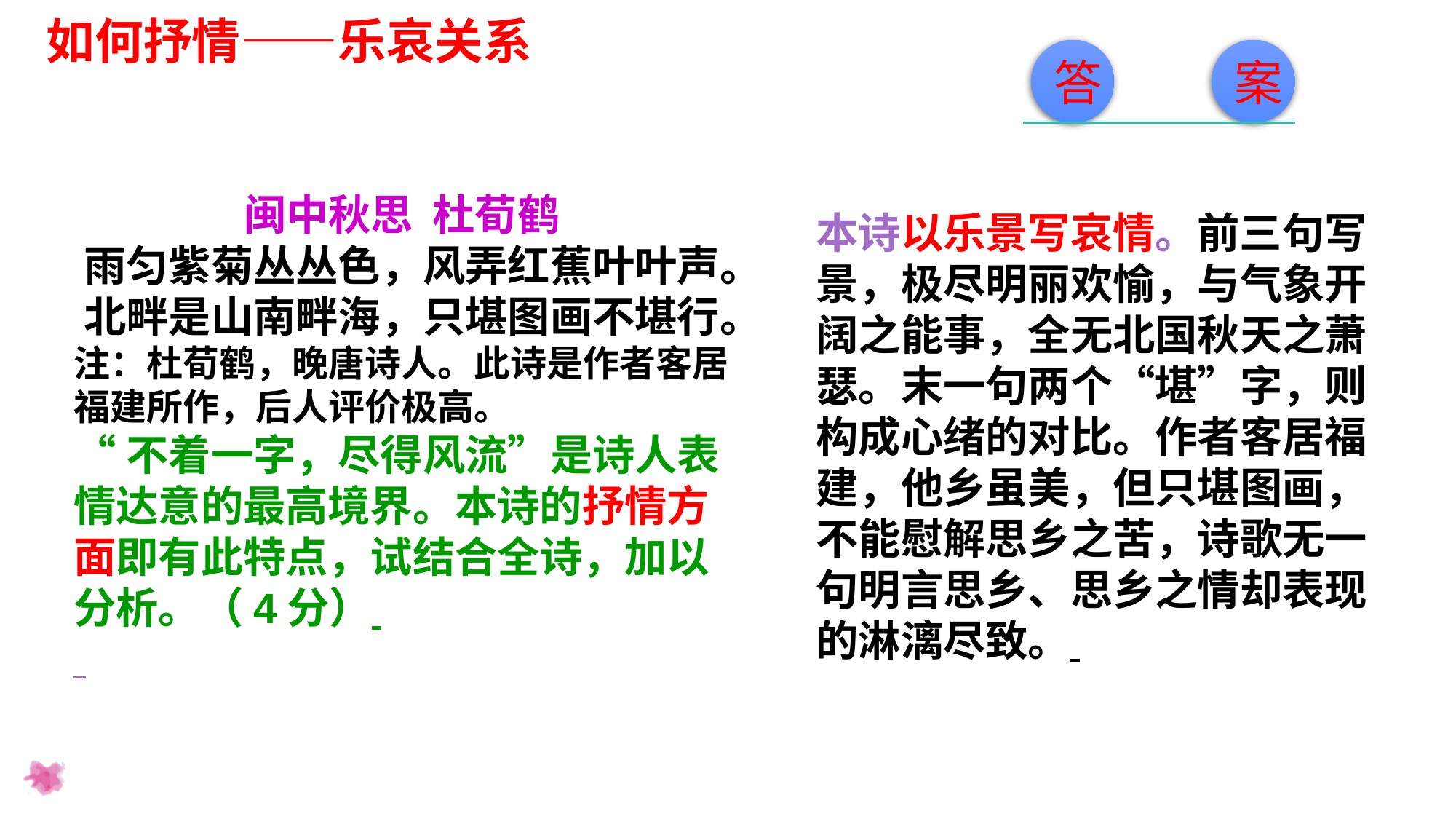

如何抒情——乐哀关系
答
案
闽中秋思  杜荀鹤
雨匀紫菊丛丛色，风弄红蕉叶叶声。
北畔是山南畔海，只堪图画不堪行。
注：杜荀鹤，晚唐诗人。此诗是作者客居福建所作，后人评价极高。
“不着一字，尽得风流”是诗人表情达意的最高境界。本诗的抒情方面即有此特点，试结合全诗，加以分析。（4分）

本诗以乐景写哀情。前三句写景，极尽明丽欢愉，与气象开阔之能事，全无北国秋天之萧瑟。末一句两个“堪”字，则构成心绪的对比。作者客居福建，他乡虽美，但只堪图画，不能慰解思乡之苦，诗歌无一句明言思乡、思乡之情却表现的淋漓尽致。